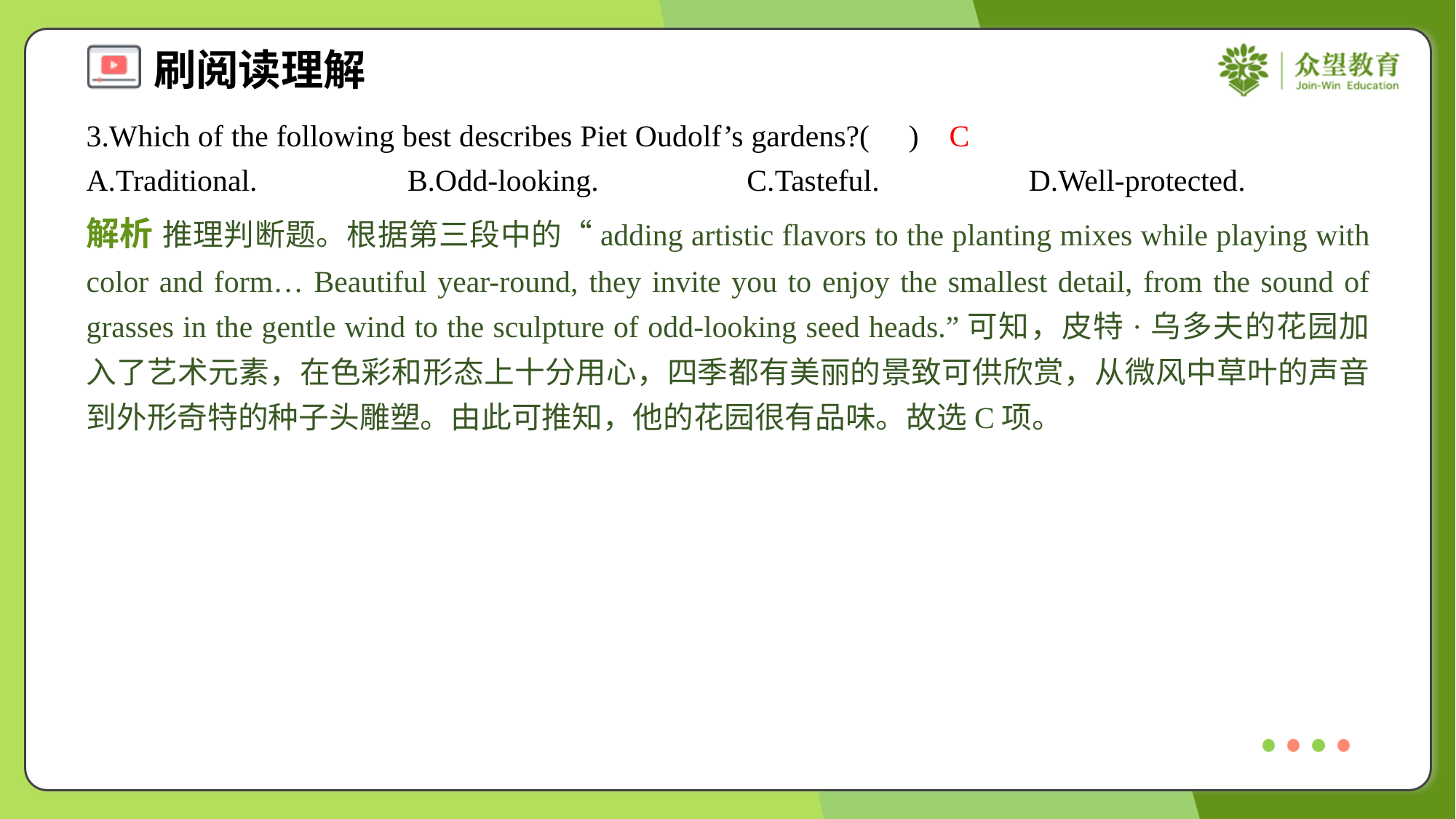

3.Which of the following best describes Piet Oudolf’s gardens?(     )
C
A.Traditional.	B.Odd-looking.	C.Tasteful.	D.Well-protected.
解析 推理判断题。根据第三段中的“adding artistic flavors to the planting mixes while playing with color and form… Beautiful year-round, they invite you to enjoy the smallest detail, from the sound of grasses in the gentle wind to the sculpture of odd-looking seed heads.”可知，皮特·乌多夫的花园加入了艺术元素，在色彩和形态上十分用心，四季都有美丽的景致可供欣赏，从微风中草叶的声音到外形奇特的种子头雕塑。由此可推知，他的花园很有品味。故选C项。